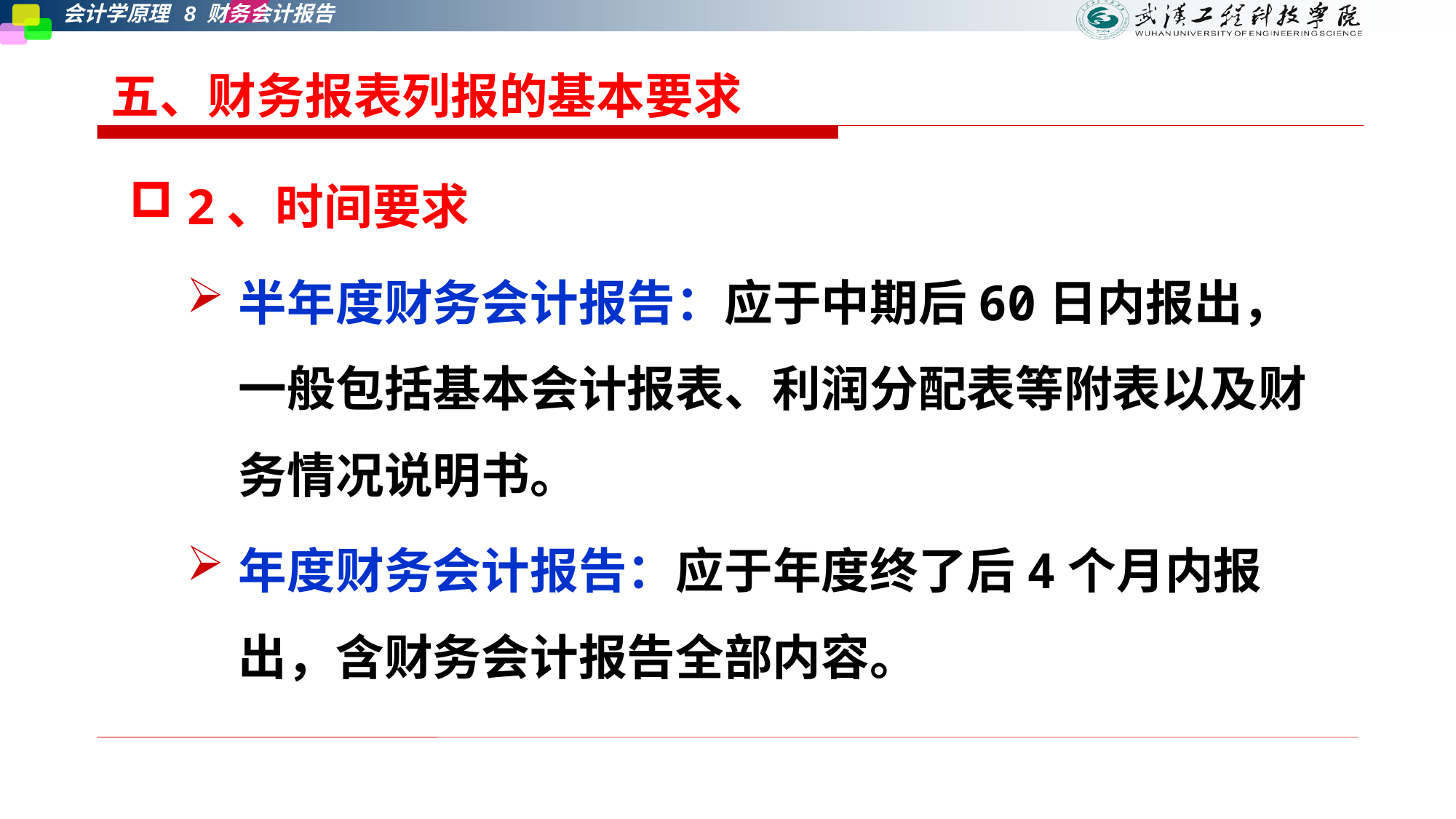

五、财务报表列报的基本要求
2、时间要求
半年度财务会计报告：应于中期后60日内报出，一般包括基本会计报表、利润分配表等附表以及财务情况说明书。
年度财务会计报告：应于年度终了后4个月内报出，含财务会计报告全部内容。